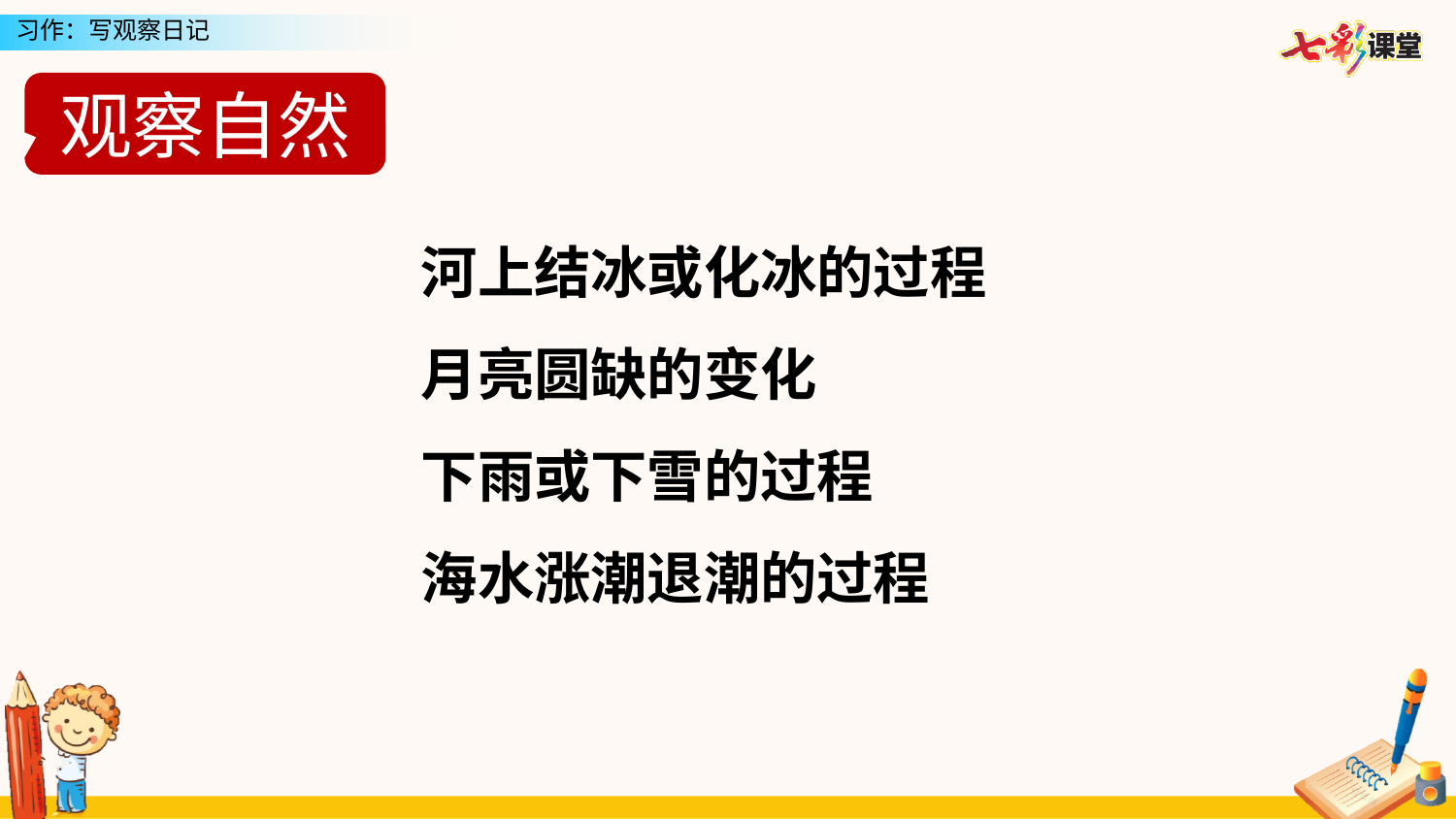

观察自然
河上结冰或化冰的过程
月亮圆缺的变化
下雨或下雪的过程
海水涨潮退潮的过程